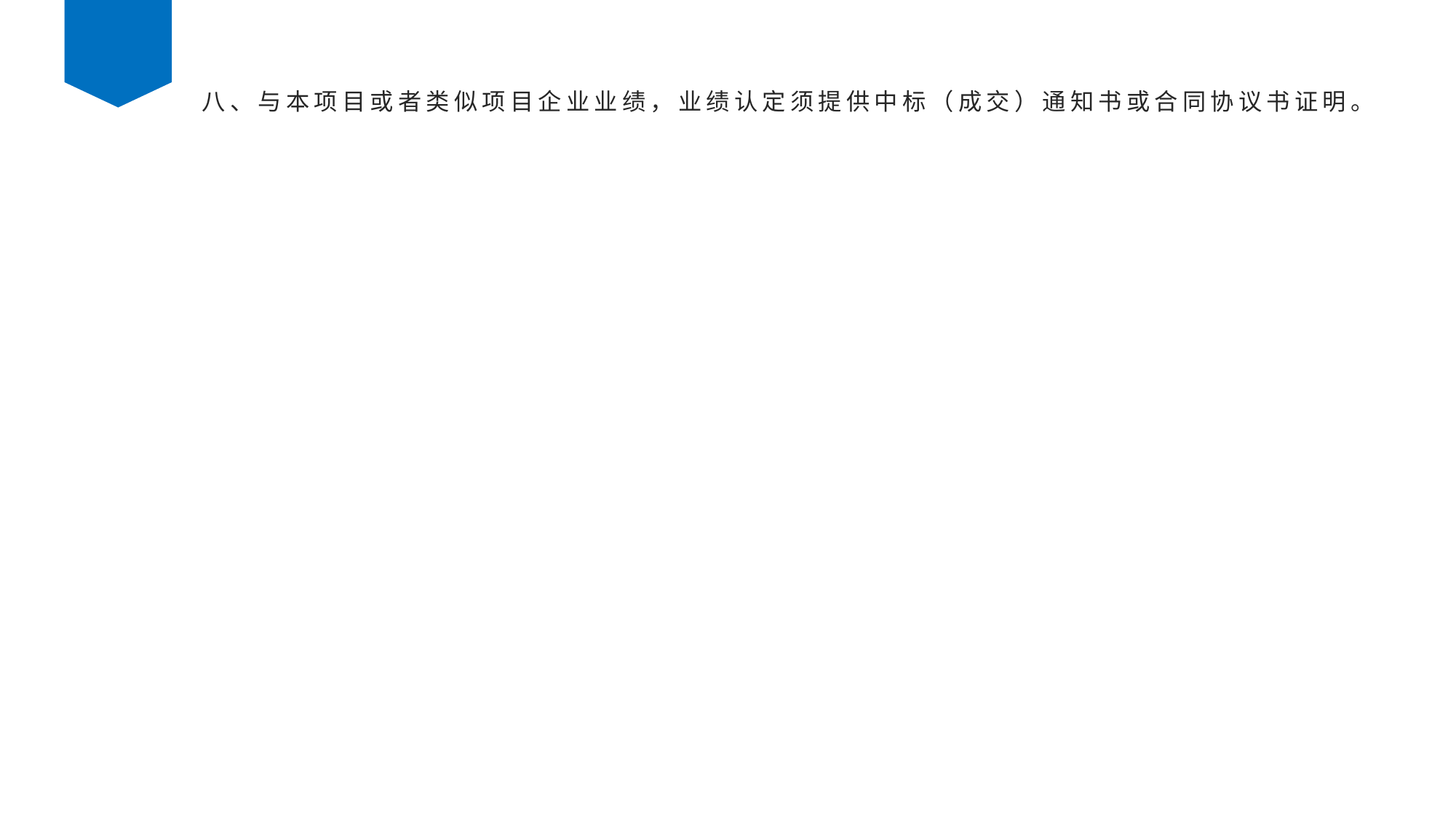

# 八、与本项目或者类似项目企业业绩，业绩认定须提供中标（成交）通知书或合同协议书证明。